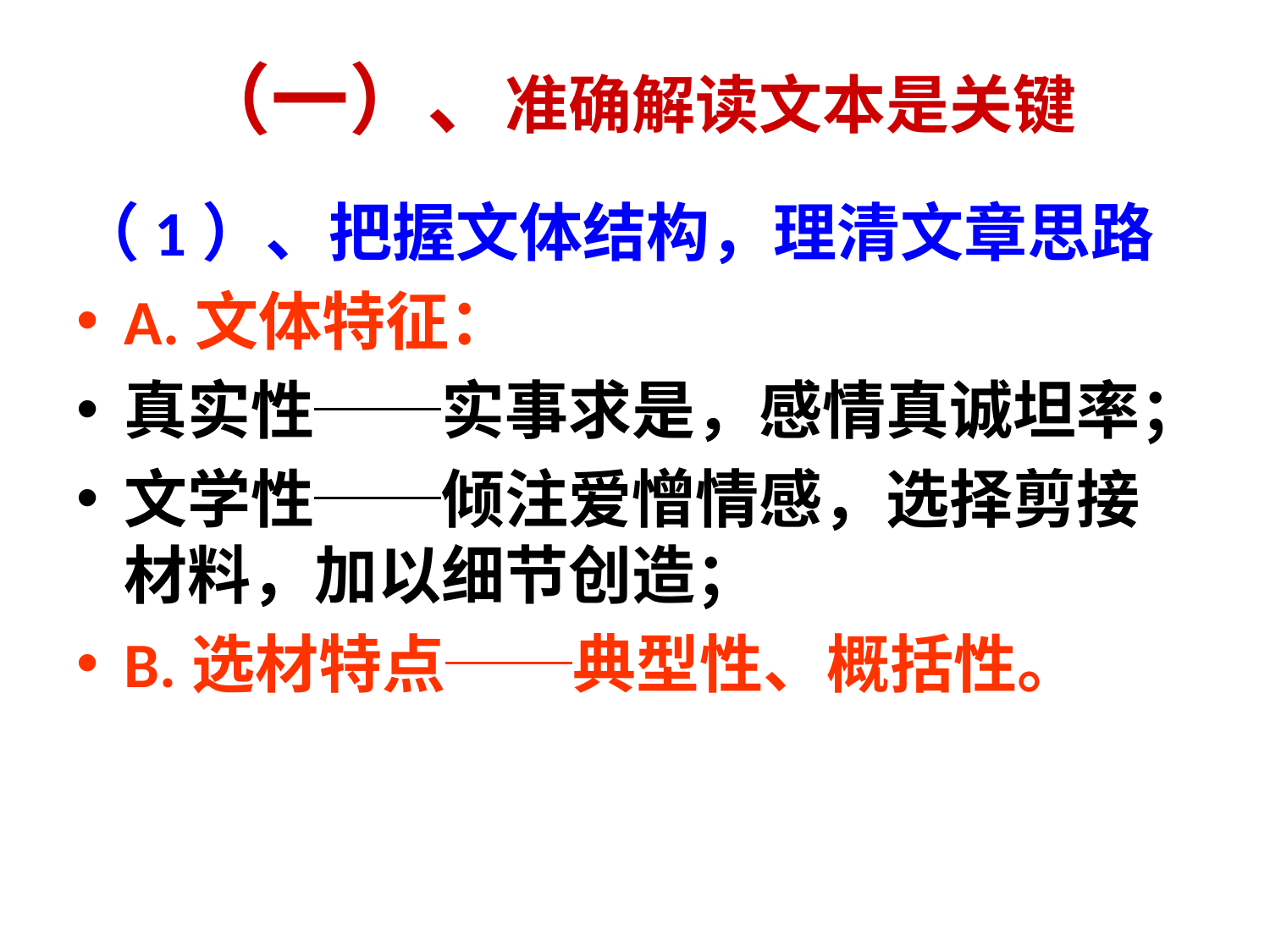

# （一）、准确解读文本是关键
（1）、把握文体结构，理清文章思路
A.文体特征：
真实性──实事求是，感情真诚坦率；
文学性──倾注爱憎情感，选择剪接材料，加以细节创造；
B.选材特点──典型性、概括性。